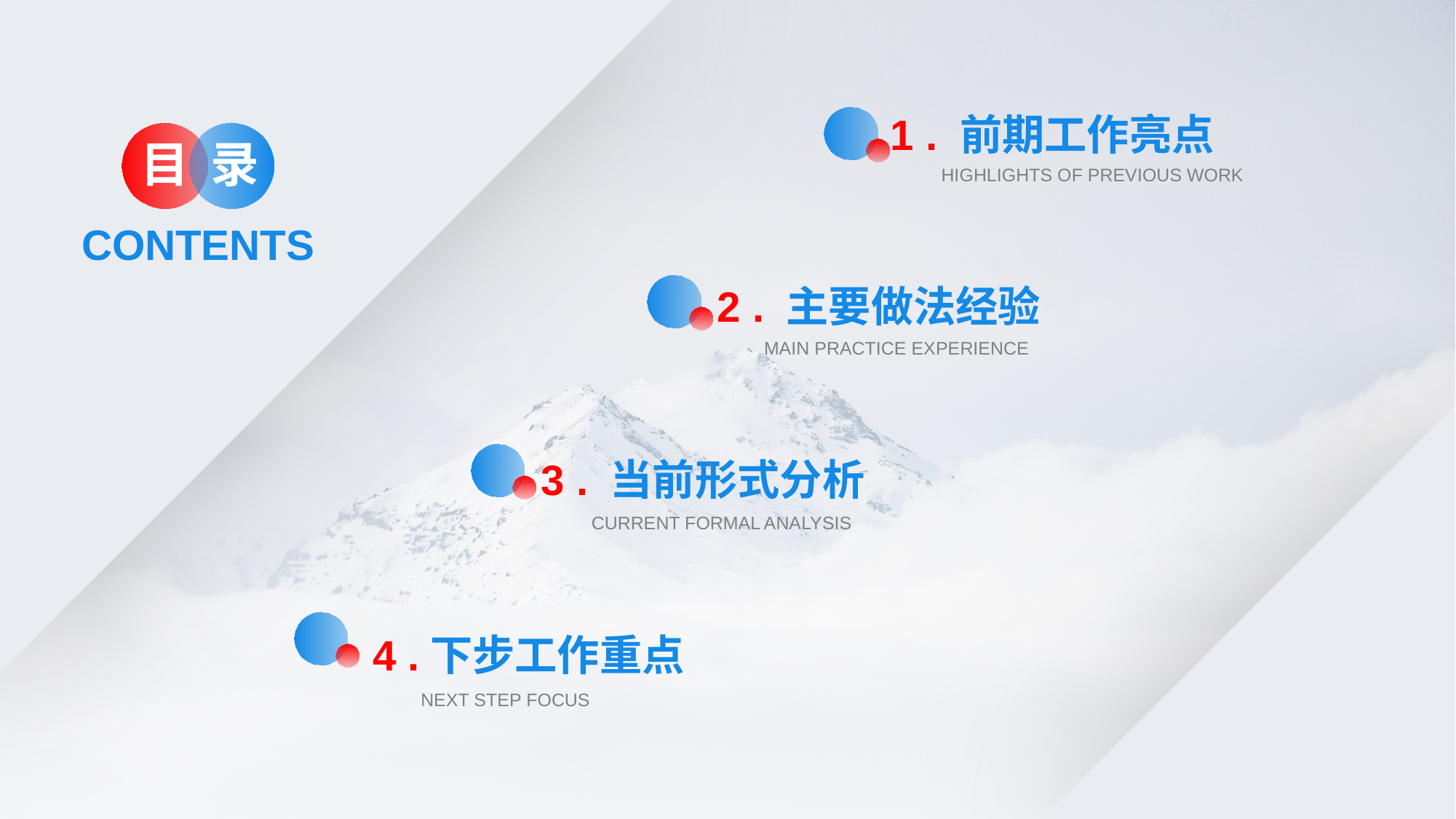

1 . 前期工作亮点
HIGHLIGHTS OF PREVIOUS WORK

目
录
CONTENTS
e7d195523061f1c0dc554706afe4c72a60a25314cbaece805811E654B44695D34D35691164BB3D154CCFD5D798F6FEAD99EAA8F1ADC3D4AFA5BC9ED0BB3A4B45073A038AC38E89AB54D31AA59602B9F167B38FFBE79EAC6F1F3F9165A75ED70765EF2509BF32B12CECEEFCD7B4ED5332629B29BD55F04BF4363A85BBB9A0CF8D0C7DACC3920FCDAE
2 . 主要做法经验
MAIN PRACTICE EXPERIENCE

3 . 当前形式分析
CURRENT FORMAL ANALYSIS

4 .下步工作重点
NEXT STEP FOCUS